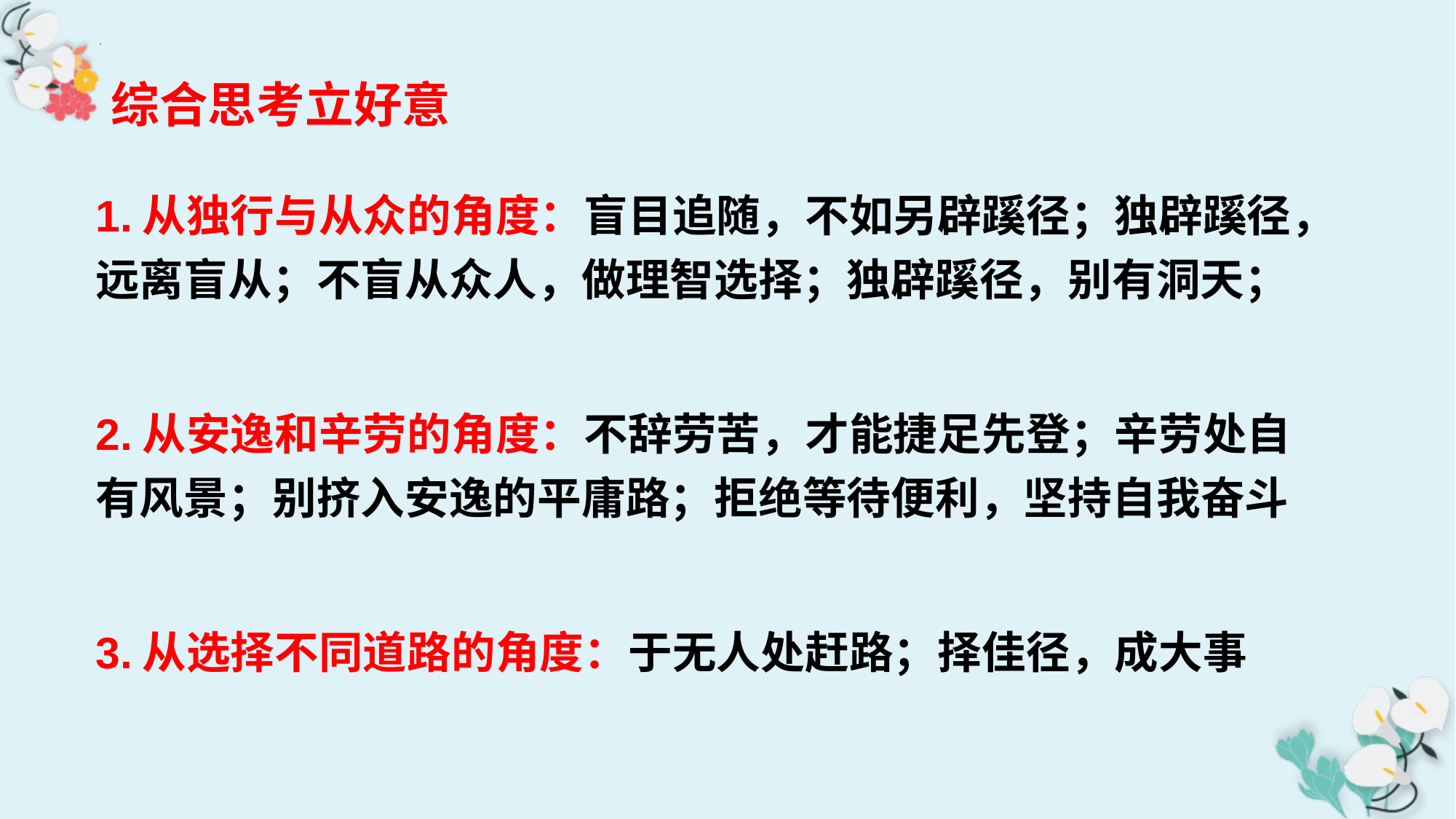

# 综合思考立好意
1.从独行与从众的角度：盲目追随，不如另辟蹊径；独辟蹊径，远离盲从；不盲从众人，做理智选择；独辟蹊径，别有洞天；

2.从安逸和辛劳的角度：不辞劳苦，才能捷足先登；辛劳处自有风景；别挤入安逸的平庸路；拒绝等待便利，坚持自我奋斗

3.从选择不同道路的角度：于无人处赶路；择佳径，成大事